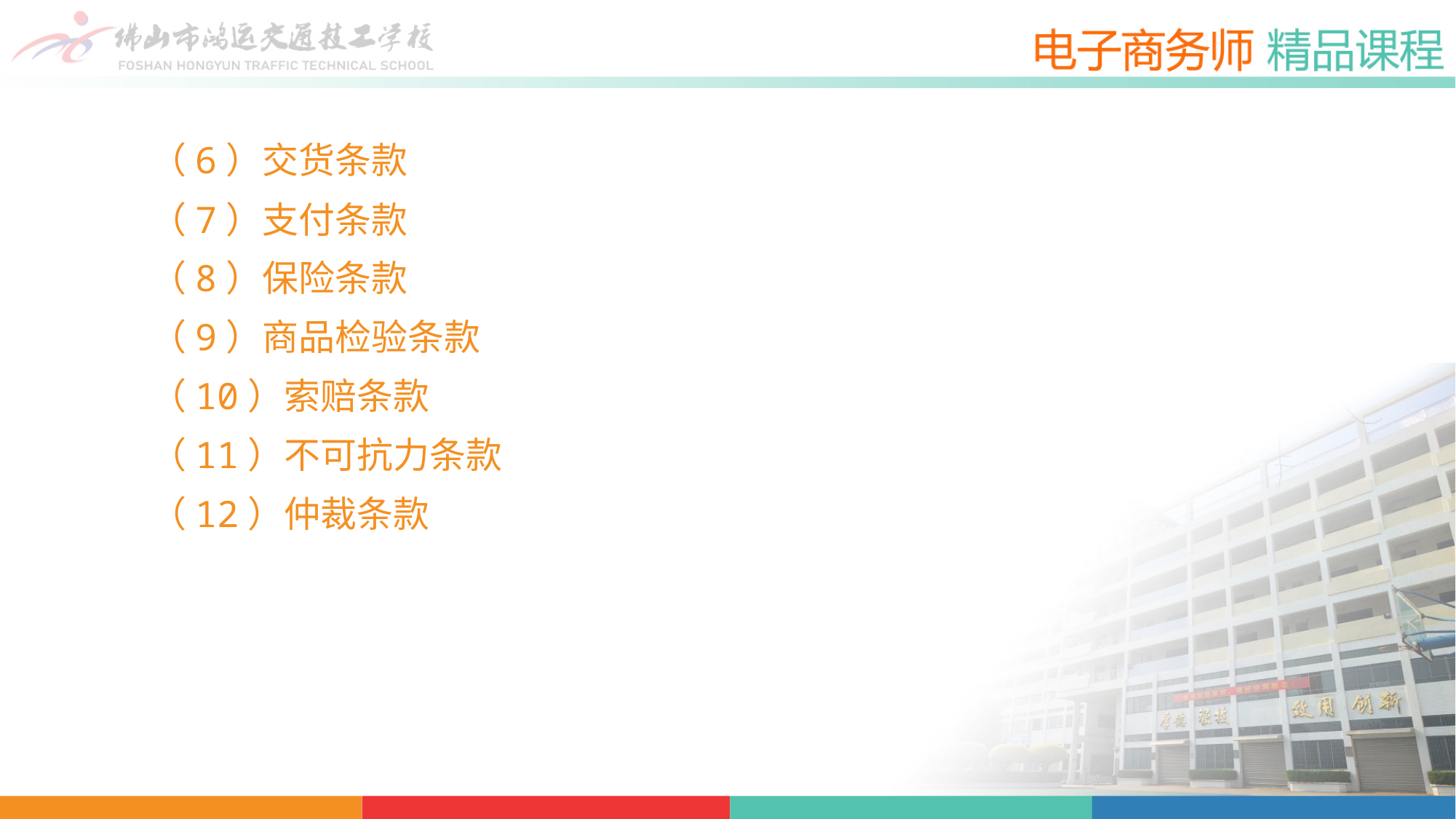

（6）交货条款
（7）支付条款
（8）保险条款
（9）商品检验条款
（10）索赔条款
（11）不可抗力条款
（12）仲裁条款